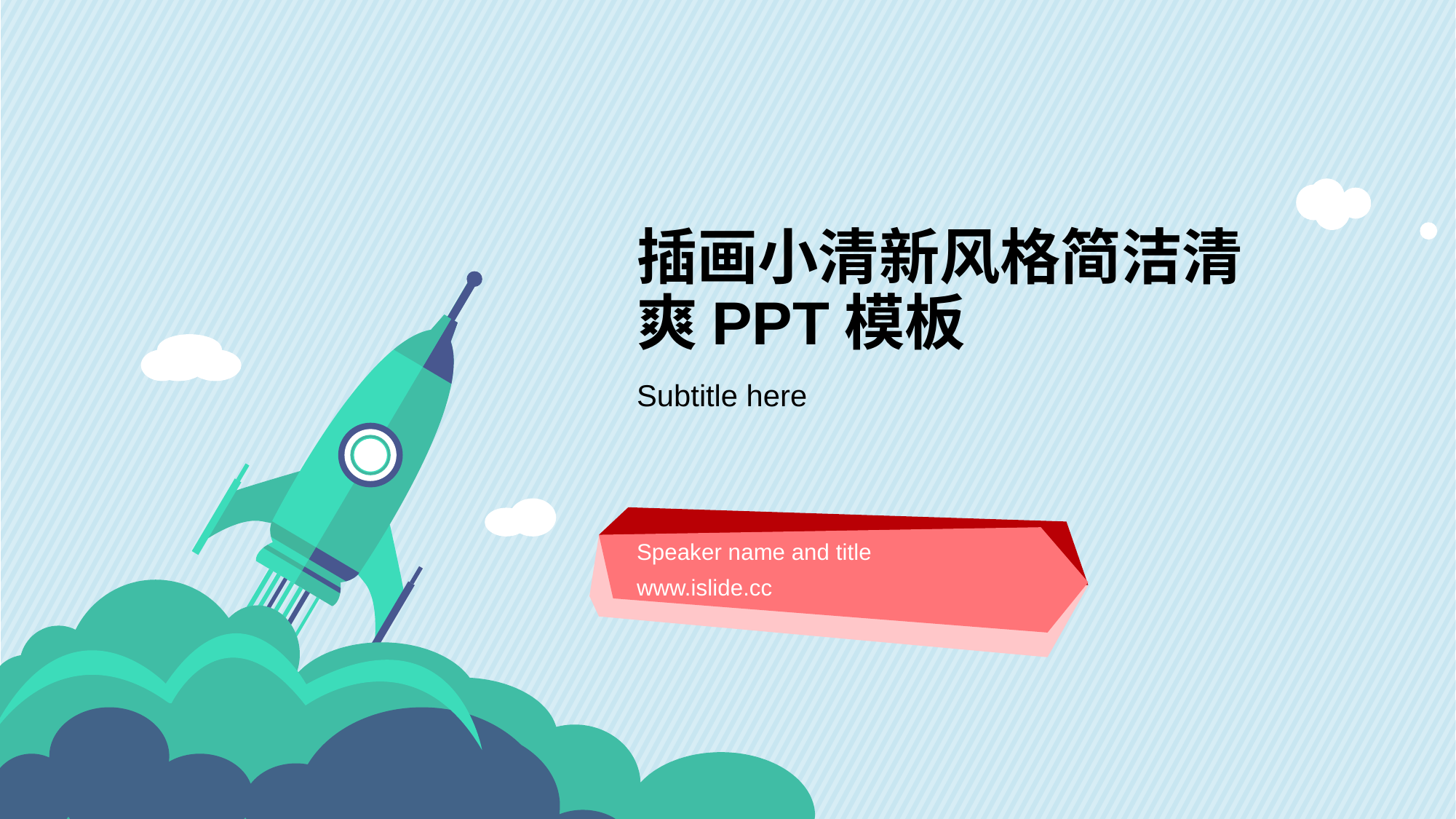

# 插画小清新风格简洁清爽PPT模板
Subtitle here
Speaker name and title
www.islide.cc